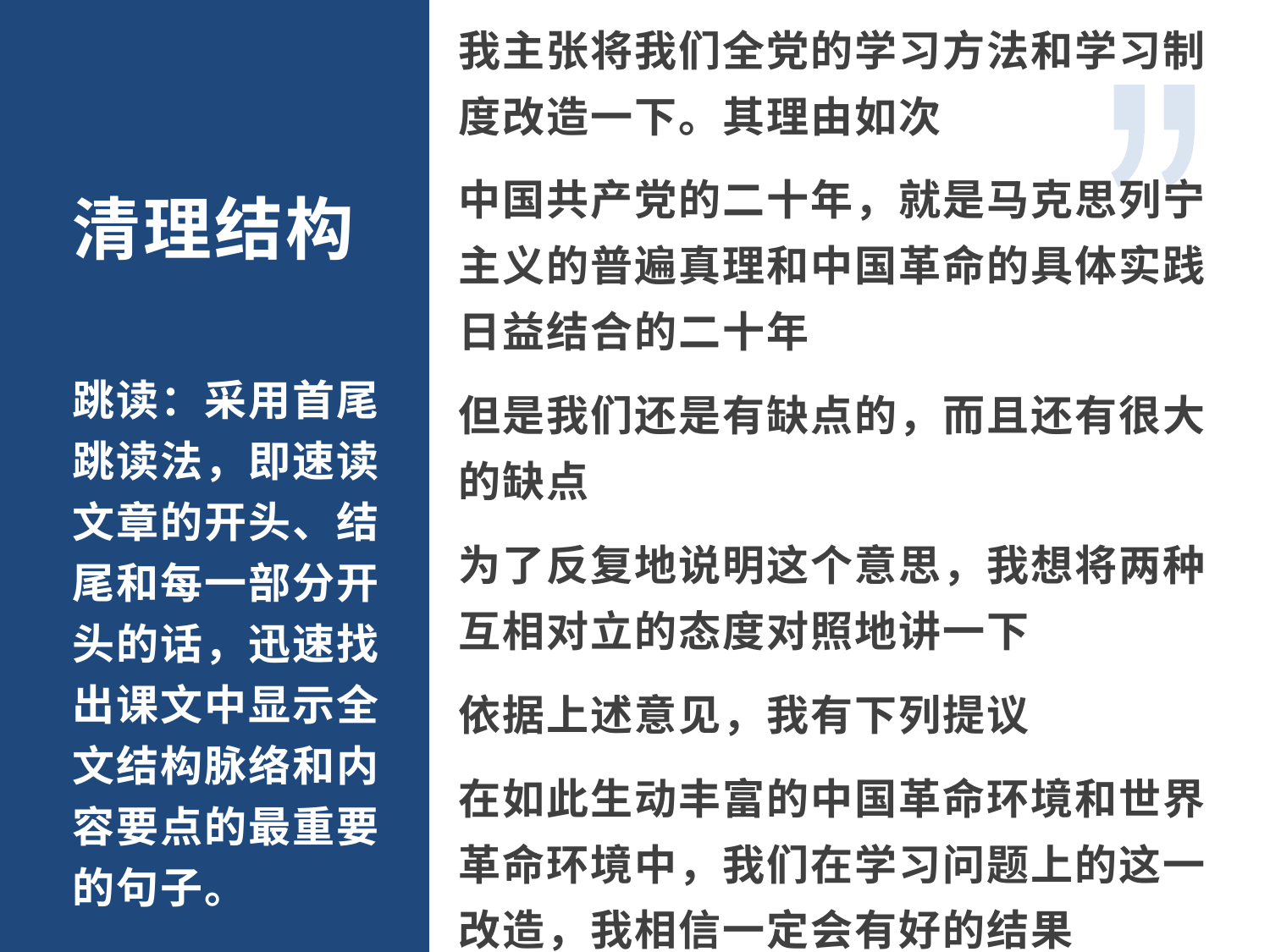

我主张将我们全党的学习方法和学习制度改造一下。其理由如次
中国共产党的二十年，就是马克思列宁主义的普遍真理和中国革命的具体实践日益结合的二十年
但是我们还是有缺点的，而且还有很大的缺点
为了反复地说明这个意思，我想将两种互相对立的态度对照地讲一下
依据上述意见，我有下列提议
在如此生动丰富的中国革命环境和世界革命环境中，我们在学习问题上的这一改造，我相信一定会有好的结果
清理结构
跳读：采用首尾跳读法，即速读文章的开头、结尾和每一部分开头的话，迅速找出课文中显示全文结构脉络和内容要点的最重要的句子。